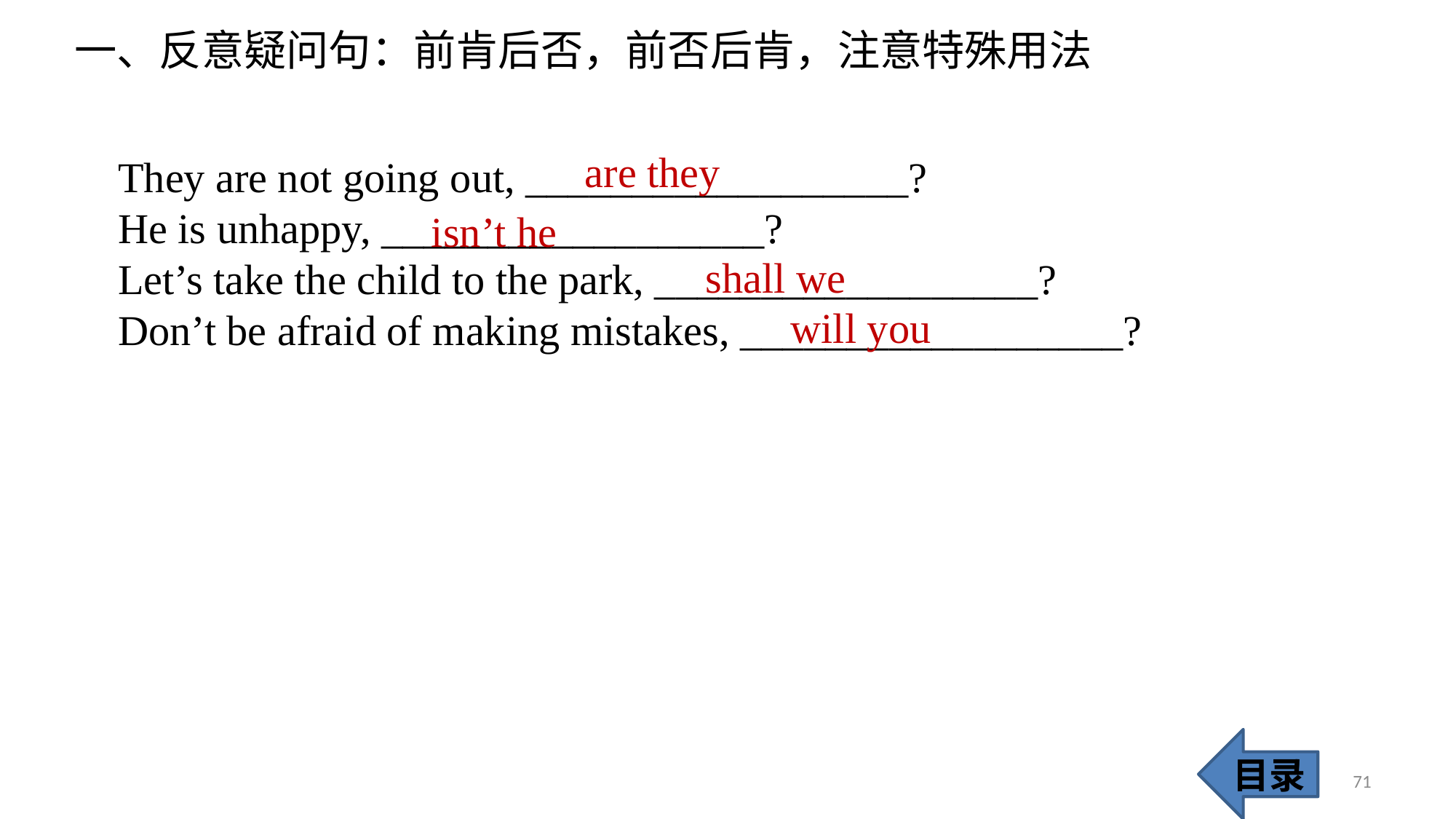

一、反意疑问句：前肯后否，前否后肯，注意特殊用法
are they
They are not going out, __________________?
He is unhappy, __________________?
Let’s take the child to the park, __________________?
Don’t be afraid of making mistakes, __________________?
isn’t he
 shall we
will you
目录
71